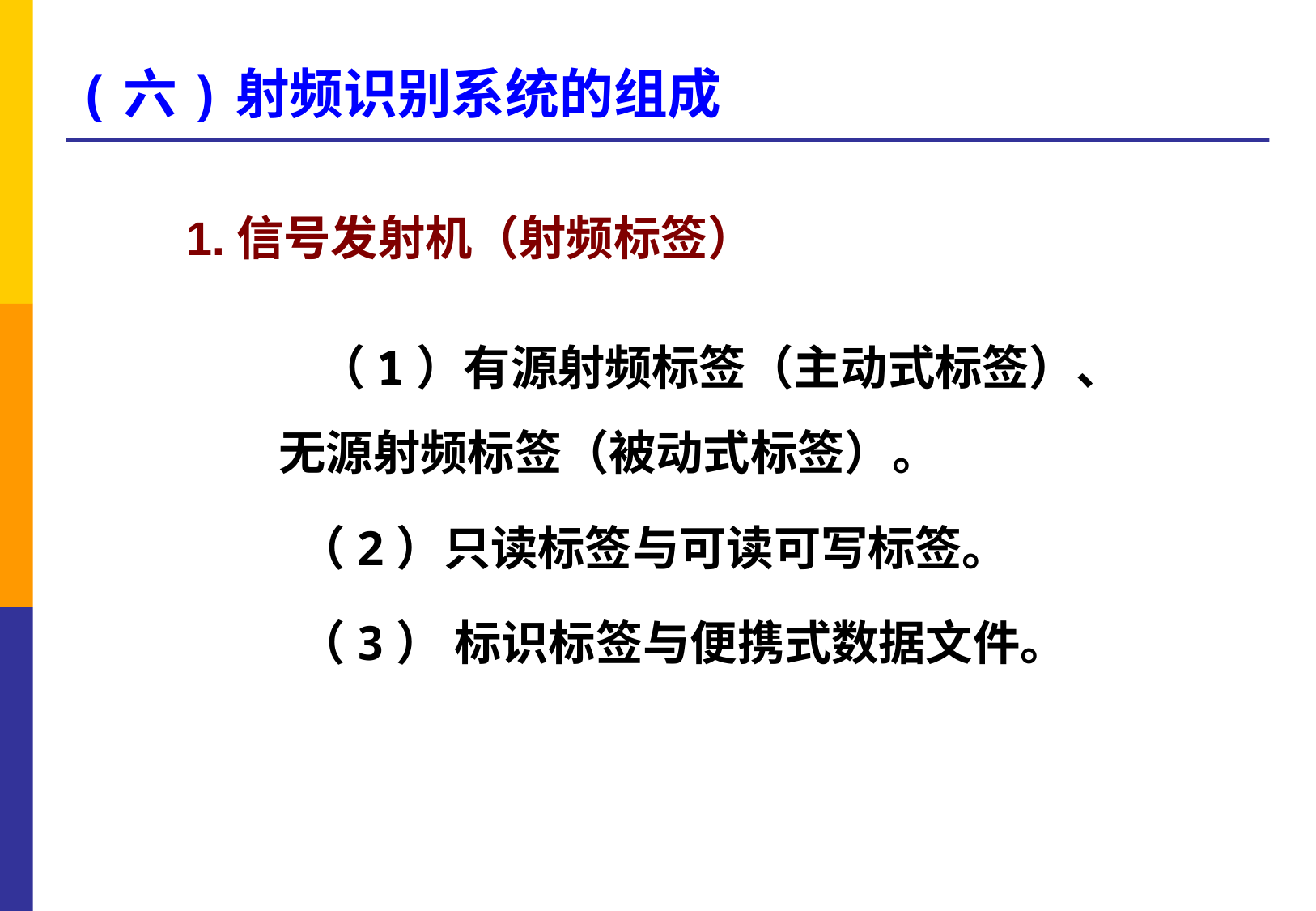

# (六)射频识别系统的组成
1.信号发射机（射频标签）
       （1）有源射频标签（主动式标签）、无源射频标签（被动式标签）。
     （2）只读标签与可读可写标签。
     （3） 标识标签与便携式数据文件。